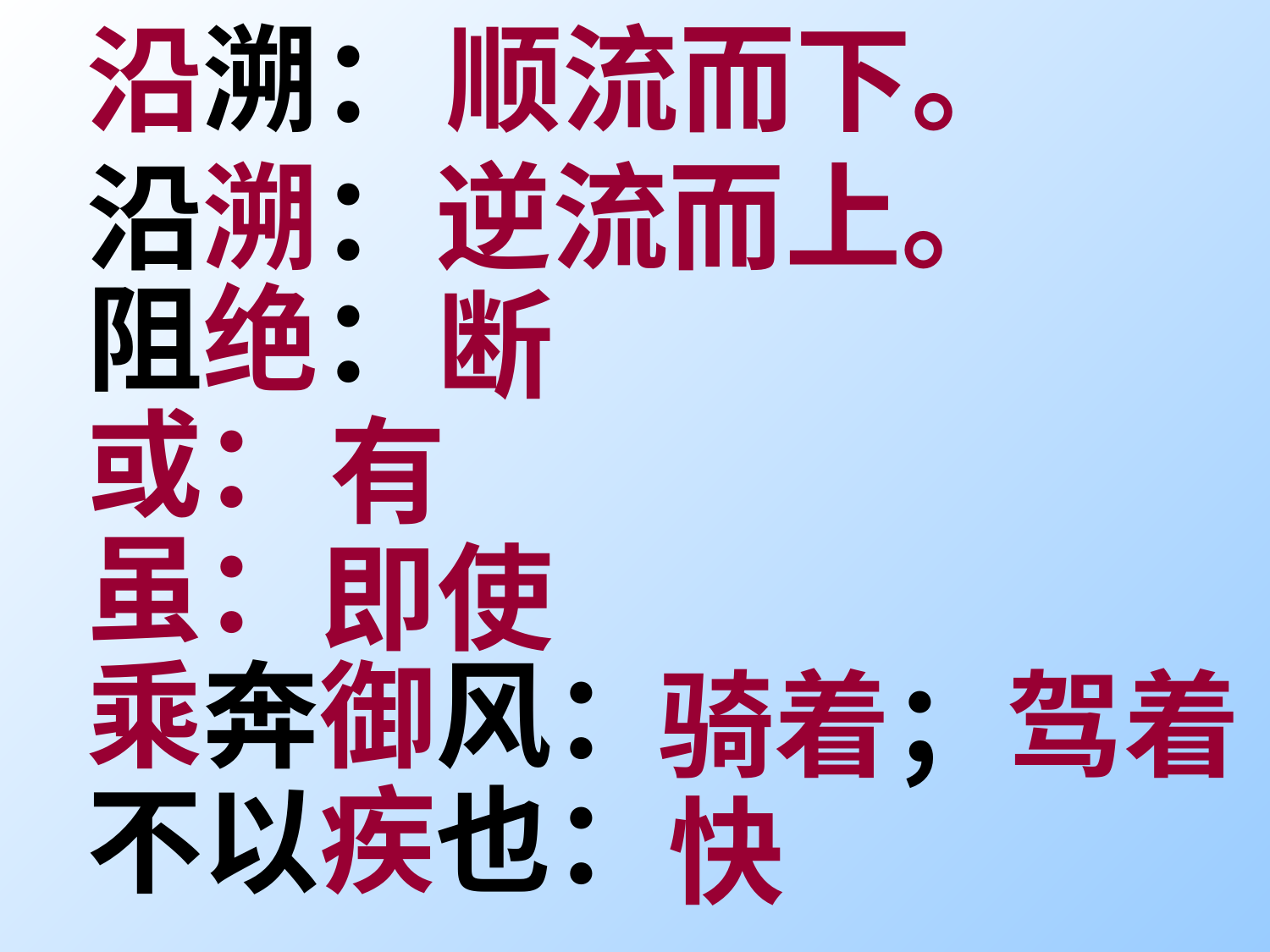

沿溯：
顺流而下。
沿溯：
逆流而上。

断
阻绝：
或：
虽：
乘奔御风：
不以疾也：

有
即使
骑着；驾着
快